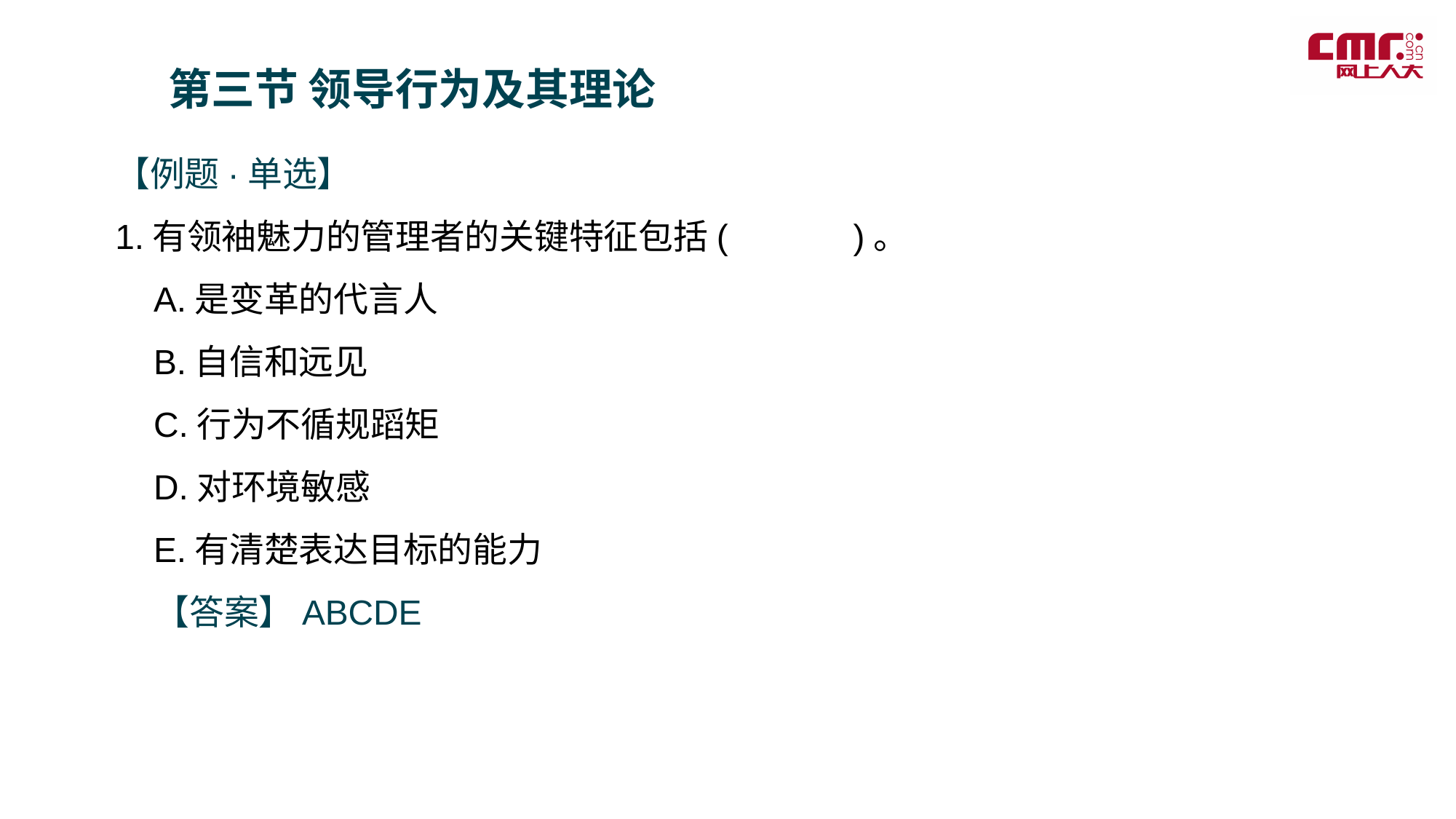

第三节 领导行为及其理论
【例题·单选】
1.有领袖魅力的管理者的关键特征包括(             )。
    A.是变革的代言人
    B.自信和远见
    C.行为不循规蹈矩
    D.对环境敏感
    E.有清楚表达目标的能力
    【答案】ABCDE